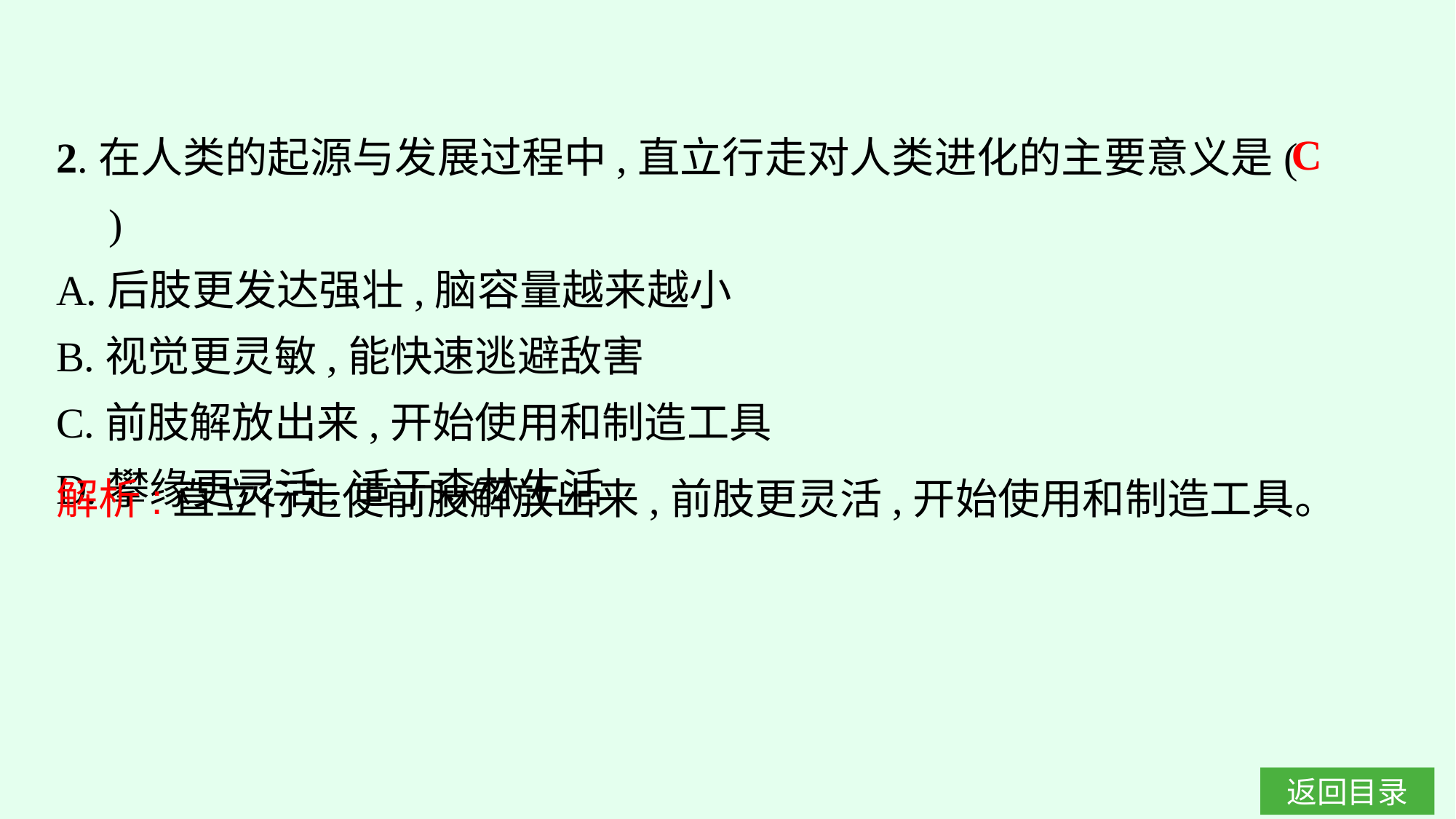

2.在人类的起源与发展过程中,直立行走对人类进化的主要意义是(　　)
A.后肢更发达强壮,脑容量越来越小
B.视觉更灵敏,能快速逃避敌害
C.前肢解放出来,开始使用和制造工具
D.攀缘更灵活,适于森林生活
C
解析:直立行走使前肢解放出来,前肢更灵活,开始使用和制造工具。